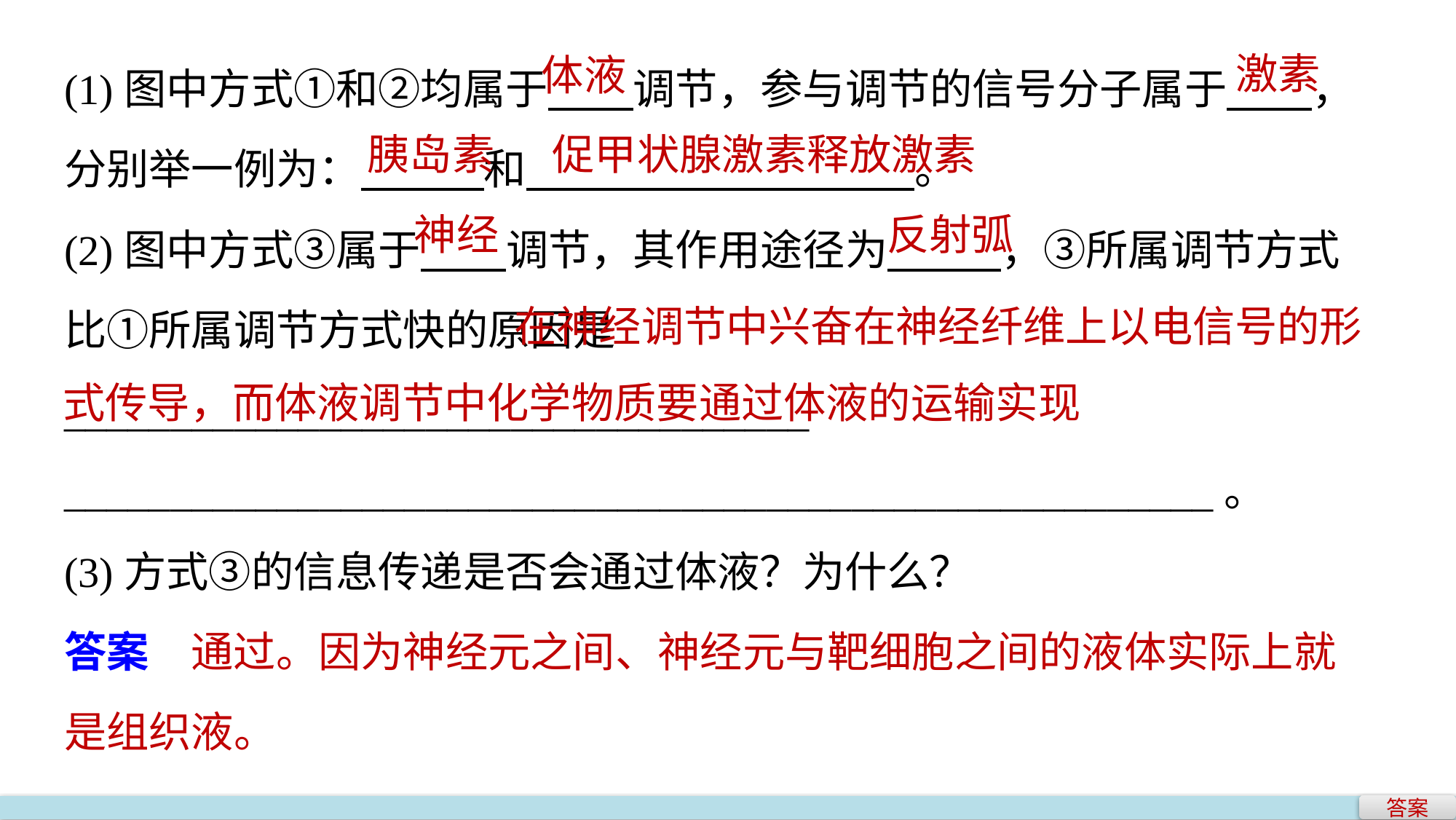

(1)图中方式①和②均属于         调节，参与调节的信号分子属于         ，分别举一例为：             和                                         。
(2)图中方式③属于         调节，其作用途径为            ，③所属调节方式比①所属调节方式快的原因是___________________________________
______________________________________________________。
(3)方式③的信息传递是否会通过体液？为什么？
答案　通过。因为神经元之间、神经元与靶细胞之间的液体实际上就是组织液。
激素
体液
促甲状腺激素释放激素
胰岛素
神经
反射弧
			            在神经调节中兴奋在神经纤维上以电信号的形式传导，而体液调节中化学物质要通过体液的运输实现
答案